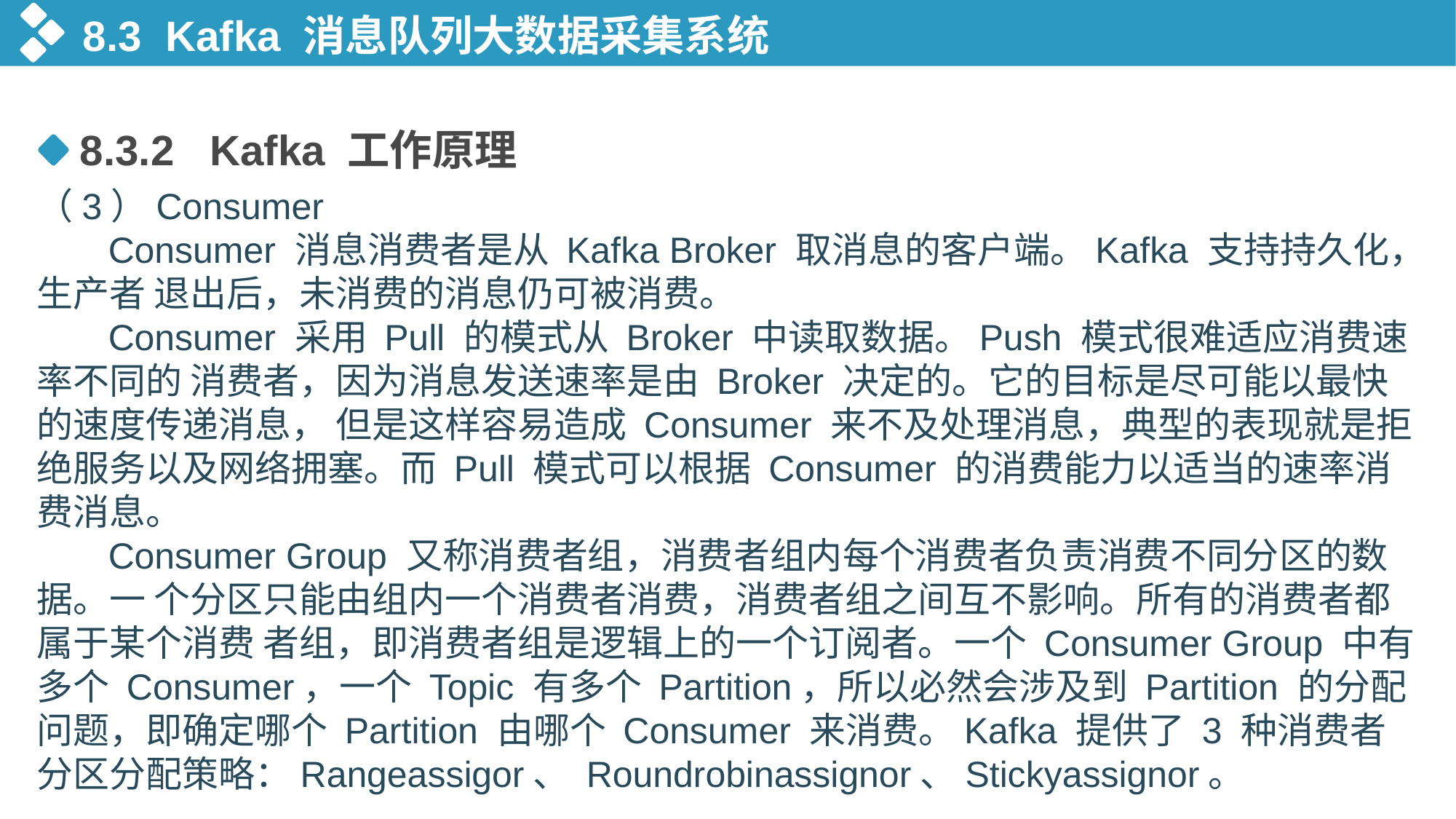

8.3  Kafka 消息队列大数据采集系统

8.3.2   Kafka 工作原理

（3）Consumer
       Consumer 消息消费者是从 Kafka Broker 取消息的客户端。Kafka 支持持久化，生产者 退出后，未消费的消息仍可被消费。
       Consumer 采用 Pull 的模式从 Broker 中读取数据。Push 模式很难适应消费速率不同的 消费者，因为消息发送速率是由 Broker 决定的。它的目标是尽可能以最快的速度传递消息， 但是这样容易造成 Consumer 来不及处理消息，典型的表现就是拒绝服务以及网络拥塞。而 Pull 模式可以根据 Consumer 的消费能力以适当的速率消费消息。
       Consumer Group 又称消费者组，消费者组内每个消费者负责消费不同分区的数据。⼀ 个分区只能由组内⼀个消费者消费，消费者组之间互不影响。所有的消费者都属于某个消费 者组，即消费者组是逻辑上的⼀个订阅者。一个 Consumer Group 中有多个 Consumer，一个 Topic 有多个 Partition，所以必然会涉及到 Partition 的分配问题，即确定哪个 Partition 由哪个 Consumer 来消费。Kafka 提供了 3 种消费者分区分配策略：Rangeassigor、 Roundrobinassignor、Stickyassignor。